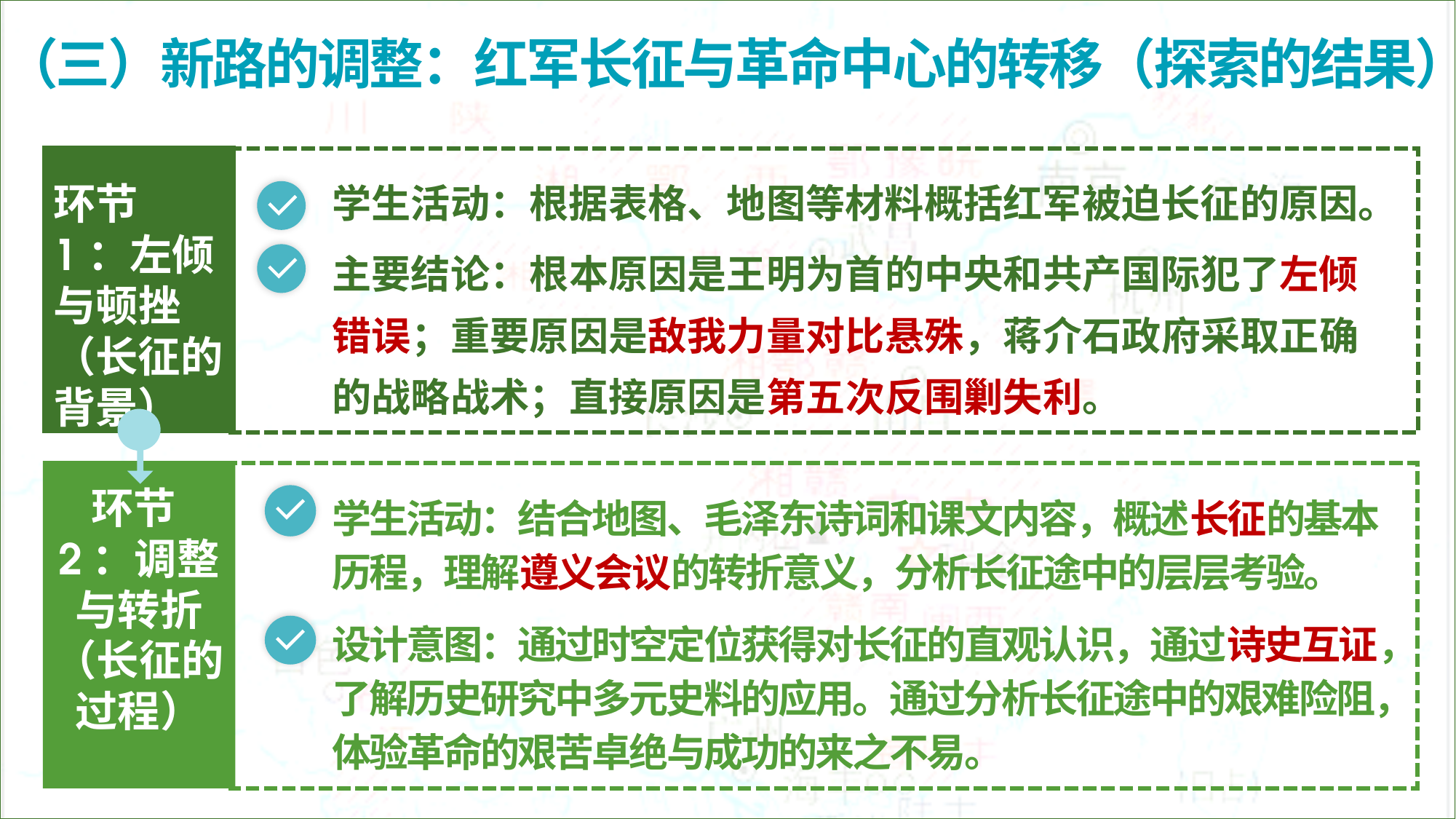

（三）新路的调整：红军长征与革命中心的转移（探索的结果）

环节1：左倾与顿挫（长征的背景）

学生活动：根据表格、地图等材料概括红军被迫长征的原因。

主要结论：根本原因是王明为首的中央和共产国际犯了左倾错误；重要原因是敌我力量对比悬殊，蒋介石政府采取正确的战略战术；直接原因是第五次反围剿失利。

环节2：调整与转折（长征的过程）

学生活动：结合地图、毛泽东诗词和课文内容，概述长征的基本历程，理解遵义会议的转折意义，分析长征途中的层层考验。

设计意图：通过时空定位获得对长征的直观认识，通过诗史互证，了解历史研究中多元史料的应用。通过分析长征途中的艰难险阻，体验革命的艰苦卓绝与成功的来之不易。